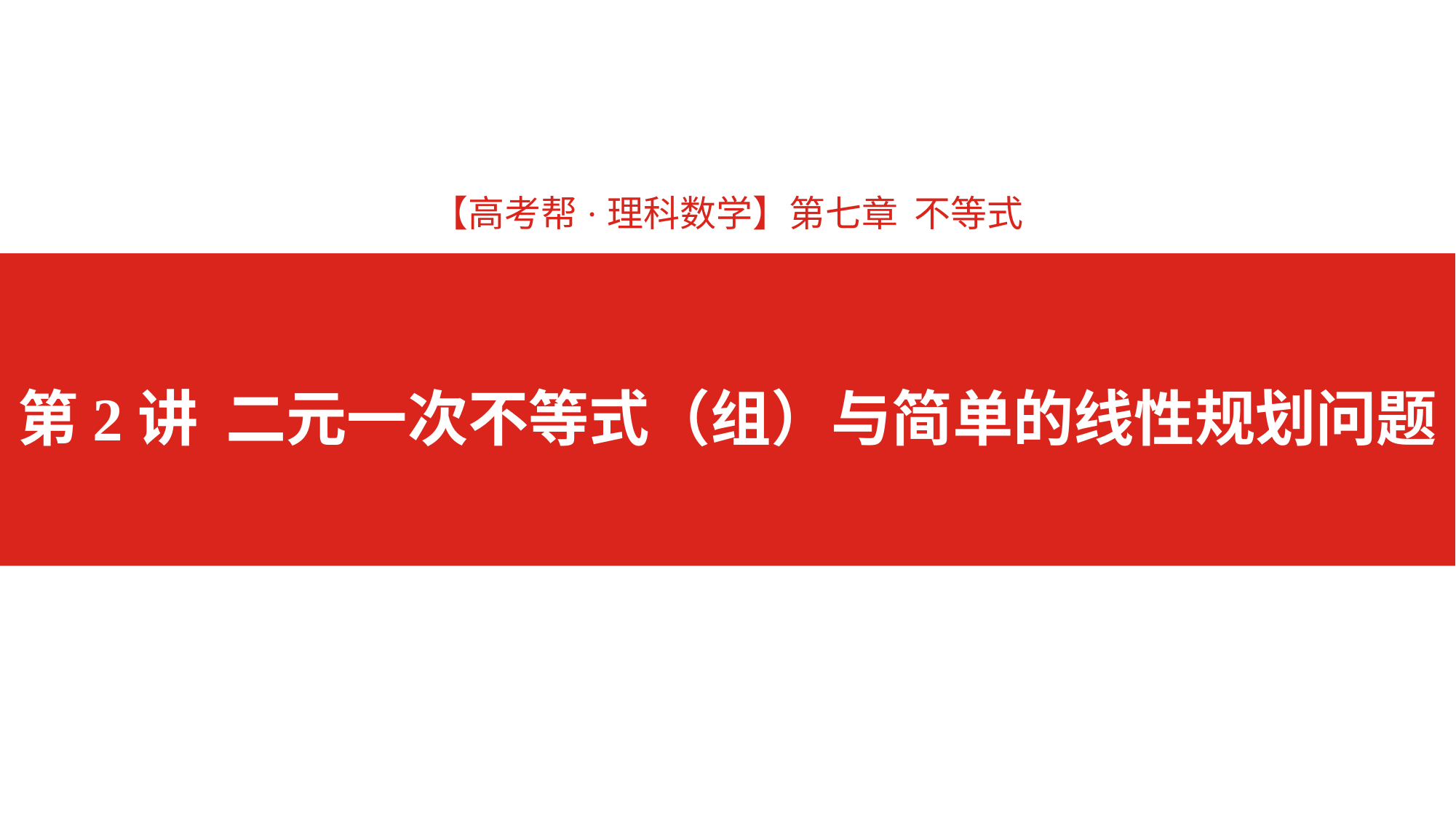

【高考帮·理科数学】第七章  不等式
第2讲  二元一次不等式（组）与简单的线性规划问题